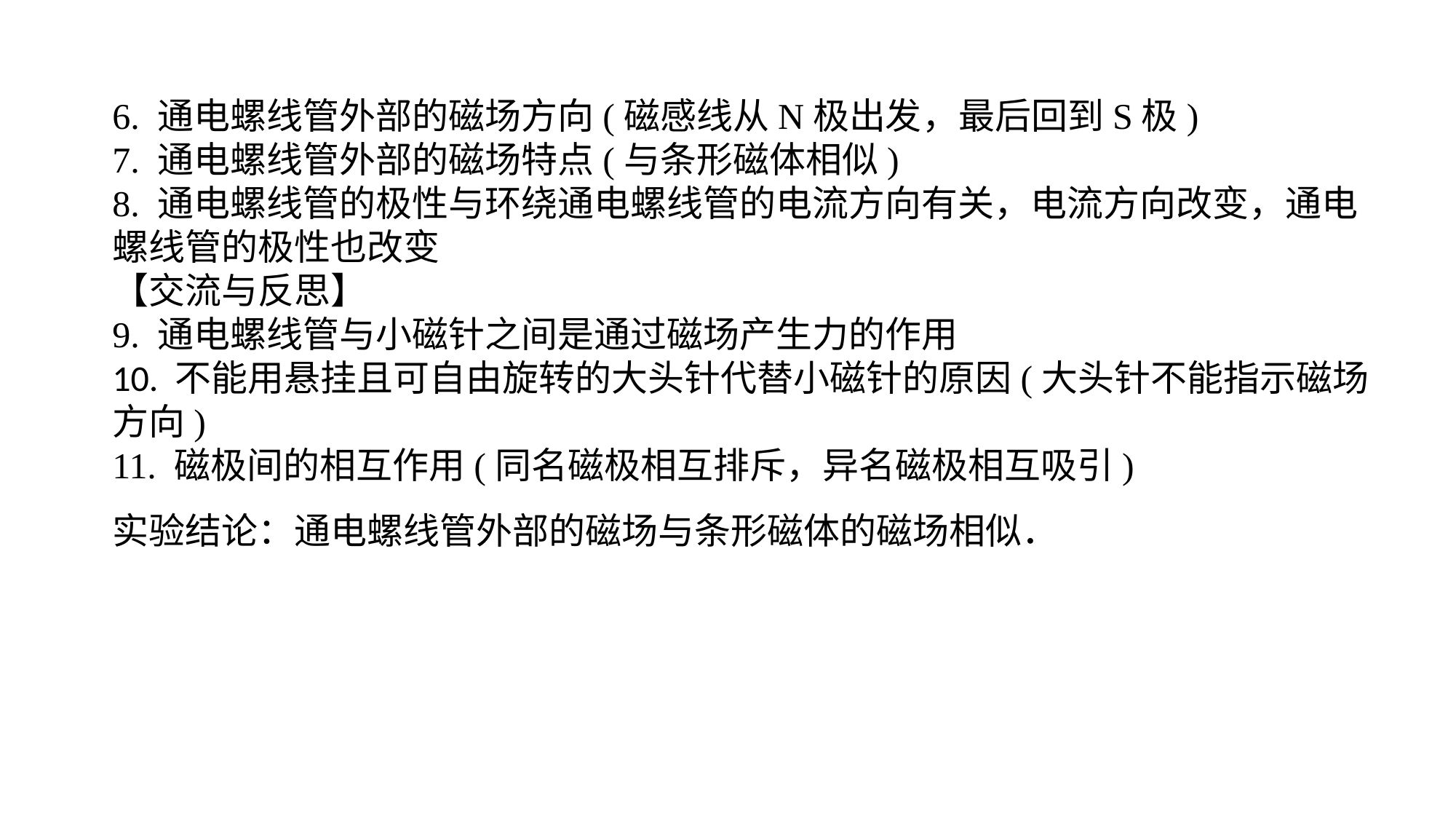

6. 通电螺线管外部的磁场方向(磁感线从N极出发，最后回到S极)7. 通电螺线管外部的磁场特点(与条形磁体相似)8. 通电螺线管的极性与环绕通电螺线管的电流方向有关，电流方向改变，通电螺线管的极性也改变【交流与反思】9. 通电螺线管与小磁针之间是通过磁场产生力的作用10. 不能用悬挂且可自由旋转的大头针代替小磁针的原因(大头针不能指示磁场方向)11. 磁极间的相互作用(同名磁极相互排斥，异名磁极相互吸引)实验结论：通电螺线管外部的磁场与条形磁体的磁场相似．